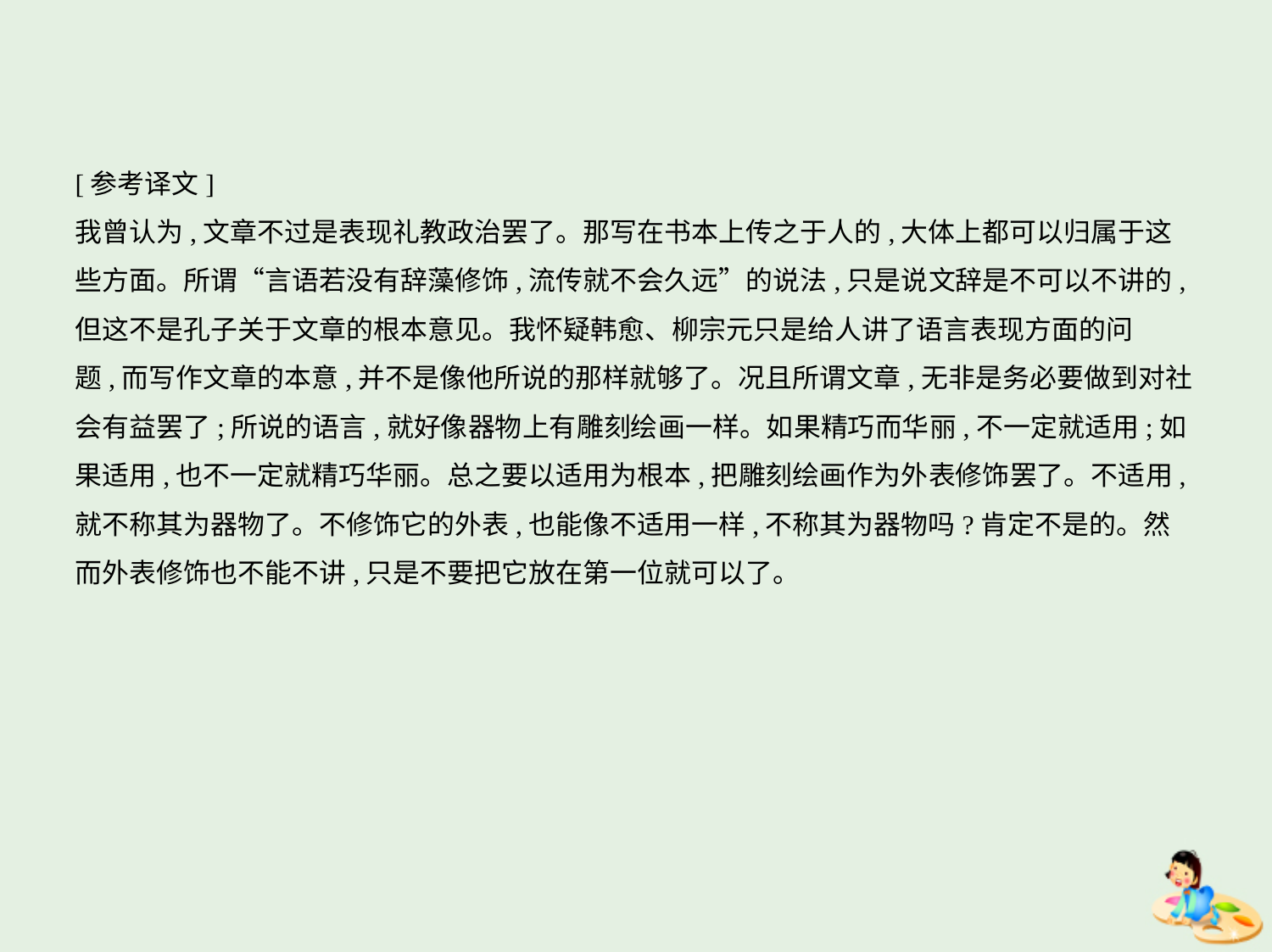

[参考译文]
我曾认为,文章不过是表现礼教政治罢了。那写在书本上传之于人的,大体上都可以归属于这
些方面。所谓“言语若没有辞藻修饰,流传就不会久远”的说法,只是说文辞是不可以不讲的,
但这不是孔子关于文章的根本意见。我怀疑韩愈、柳宗元只是给人讲了语言表现方面的问
题,而写作文章的本意,并不是像他所说的那样就够了。况且所谓文章,无非是务必要做到对社
会有益罢了;所说的语言,就好像器物上有雕刻绘画一样。如果精巧而华丽,不一定就适用;如
果适用,也不一定就精巧华丽。总之要以适用为根本,把雕刻绘画作为外表修饰罢了。不适用,
就不称其为器物了。不修饰它的外表,也能像不适用一样,不称其为器物吗?肯定不是的。然
而外表修饰也不能不讲,只是不要把它放在第一位就可以了。